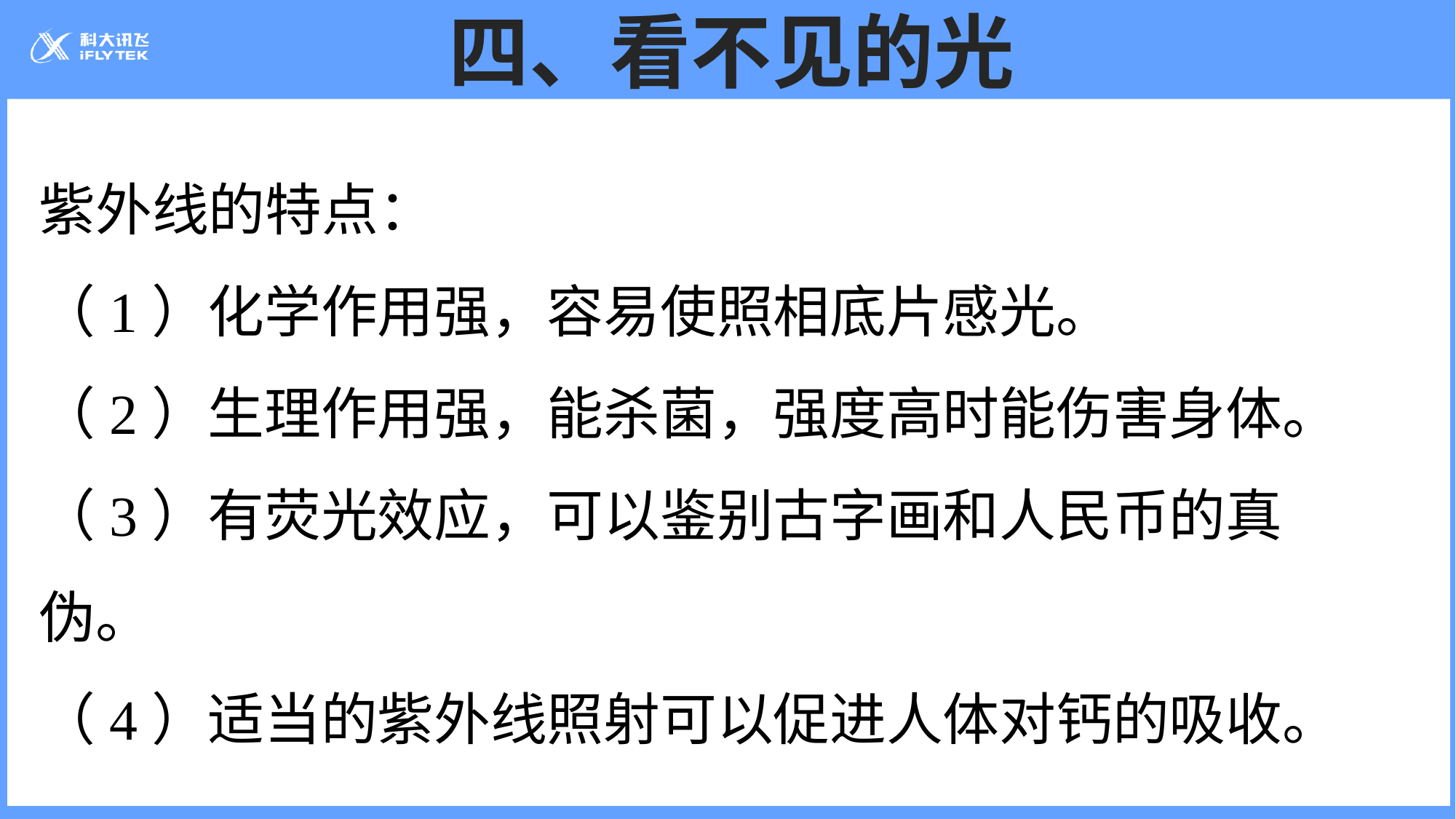

# 四、看不见的光
紫外线的特点：
（1）化学作用强，容易使照相底片感光。
（2）生理作用强，能杀菌，强度高时能伤害身体。
（3）有荧光效应，可以鉴别古字画和人民币的真伪。
（4）适当的紫外线照射可以促进人体对钙的吸收。